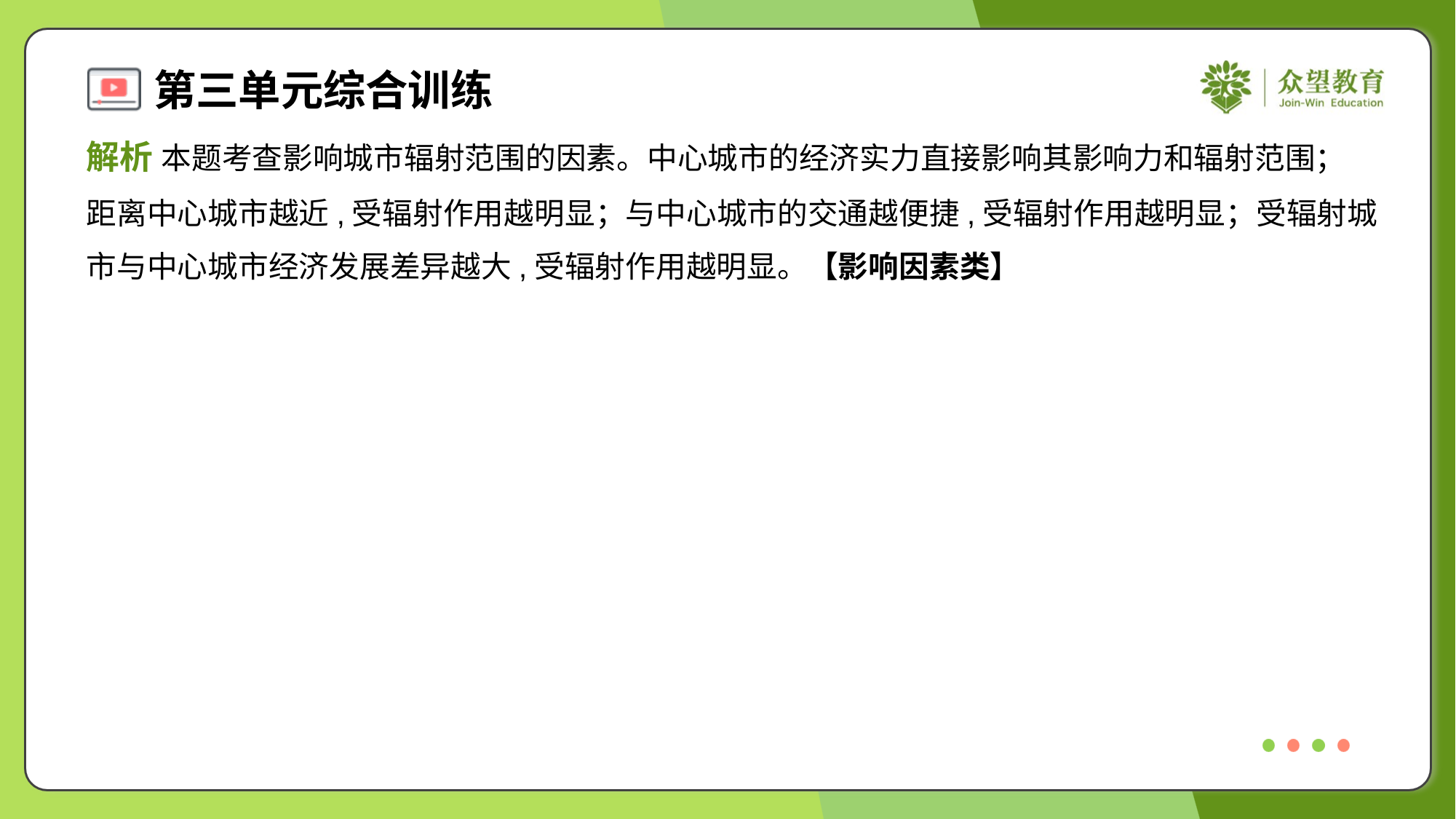

解析 本题考查影响城市辐射范围的因素。中心城市的经济实力直接影响其影响力和辐射范围；
距离中心城市越近,受辐射作用越明显；与中心城市的交通越便捷,受辐射作用越明显；受辐射城
市与中心城市经济发展差异越大,受辐射作用越明显。【影响因素类】